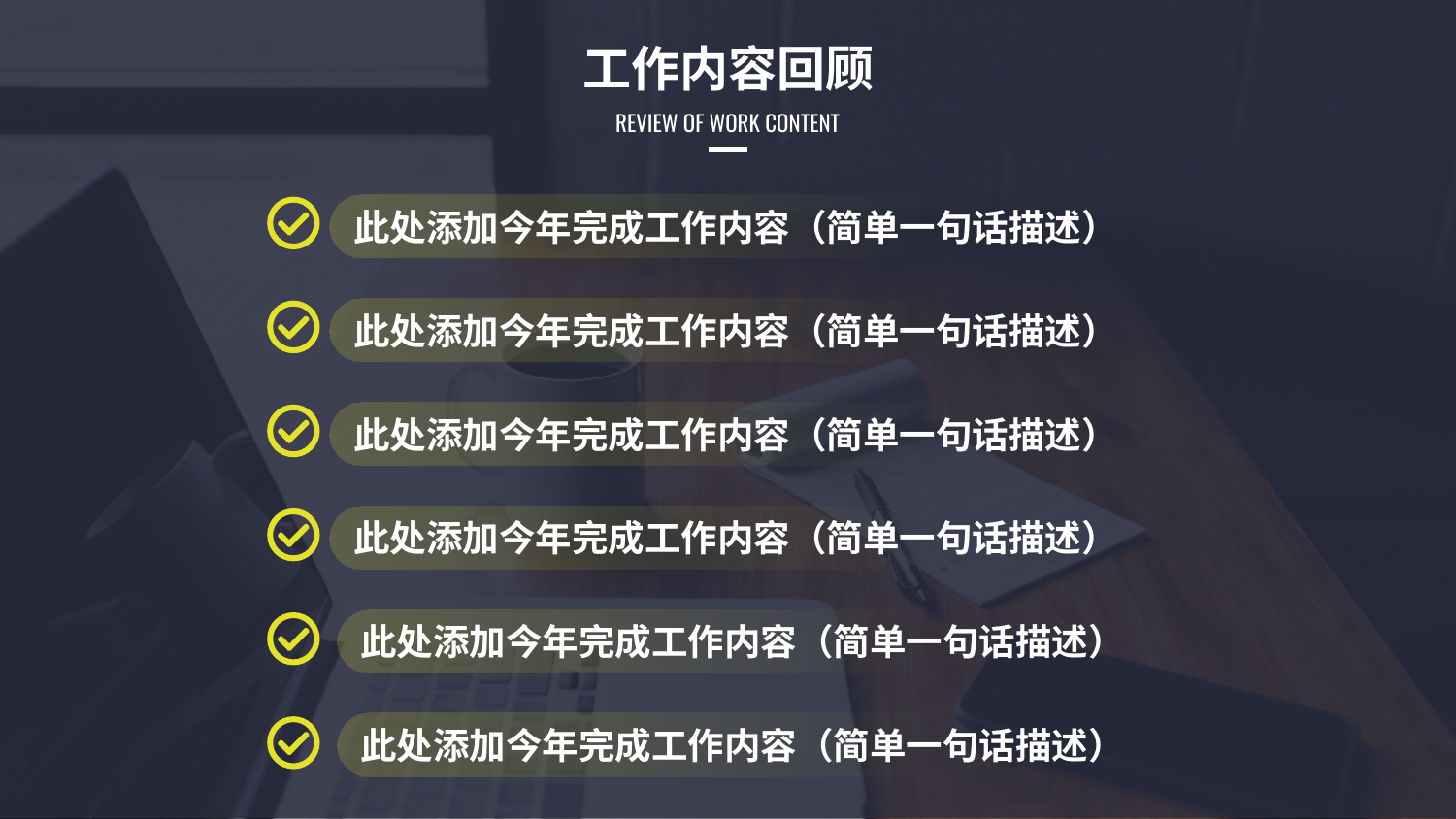

工作内容回顾
REVIEW OF WORK CONTENT
此处添加今年完成工作内容（简单一句话描述）

此处添加今年完成工作内容（简单一句话描述）

此处添加今年完成工作内容（简单一句话描述）

此处添加今年完成工作内容（简单一句话描述）

此处添加今年完成工作内容（简单一句话描述）

此处添加今年完成工作内容（简单一句话描述）